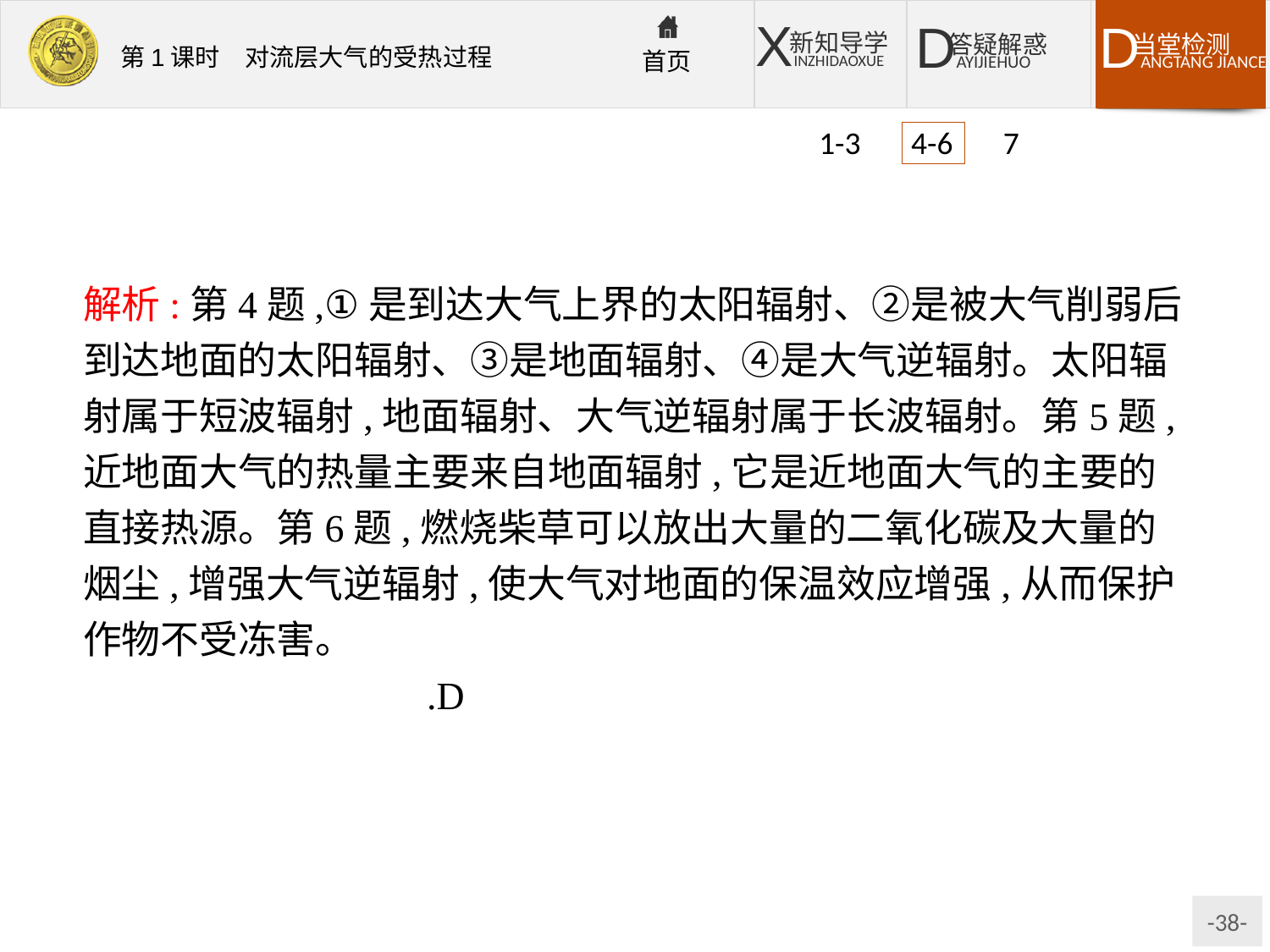

1-3       4-6       7

解析:第4题,①是到达大气上界的太阳辐射、②是被大气削弱后到达地面的太阳辐射、③是地面辐射、④是大气逆辐射。太阳辐射属于短波辐射,地面辐射、大气逆辐射属于长波辐射。第5题,近地面大气的热量主要来自地面辐射,它是近地面大气的主要的直接热源。第6题,燃烧柴草可以放出大量的二氧化碳及大量的烟尘,增强大气逆辐射,使大气对地面的保温效应增强,从而保护作物不受冻害。
答案:4.A　5.C　6.D